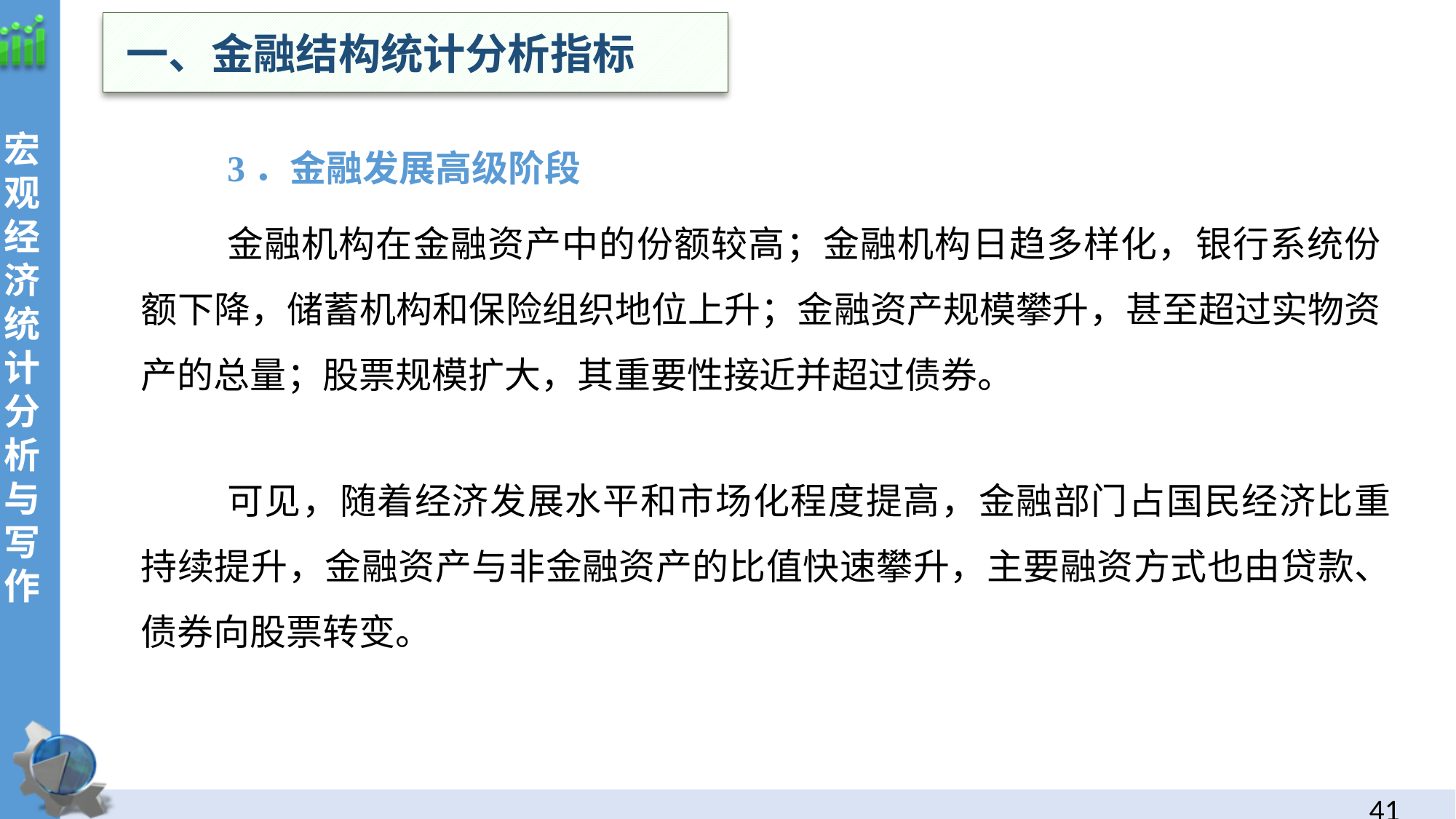

一、金融结构统计分析指标
3．金融发展高级阶段
金融机构在金融资产中的份额较高；金融机构日趋多样化，银行系统份额下降，储蓄机构和保险组织地位上升；金融资产规模攀升，甚至超过实物资产的总量；股票规模扩大，其重要性接近并超过债券。

可见，随着经济发展水平和市场化程度提高，金融部门占国民经济比重持续提升，金融资产与非金融资产的比值快速攀升，主要融资方式也由贷款、债券向股票转变。

41